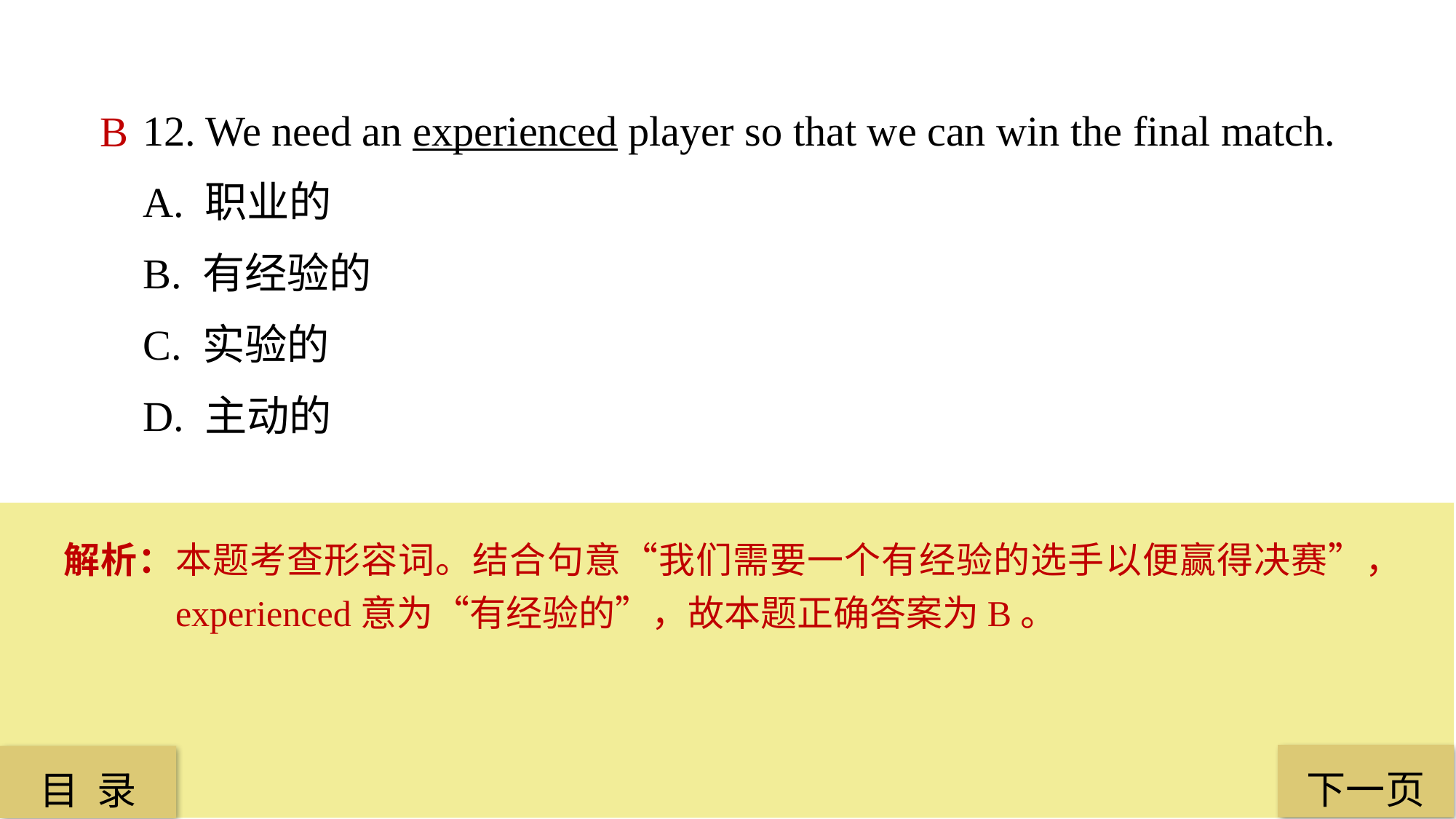

12. We need an experienced player so that we can win the final match.
A. 职业的
B. 有经验的
C. 实验的
D. 主动的
B
解析：本题考查形容词。结合句意“我们需要一个有经验的选手以便赢得决赛”，experienced意为“有经验的”，故本题正确答案为B。